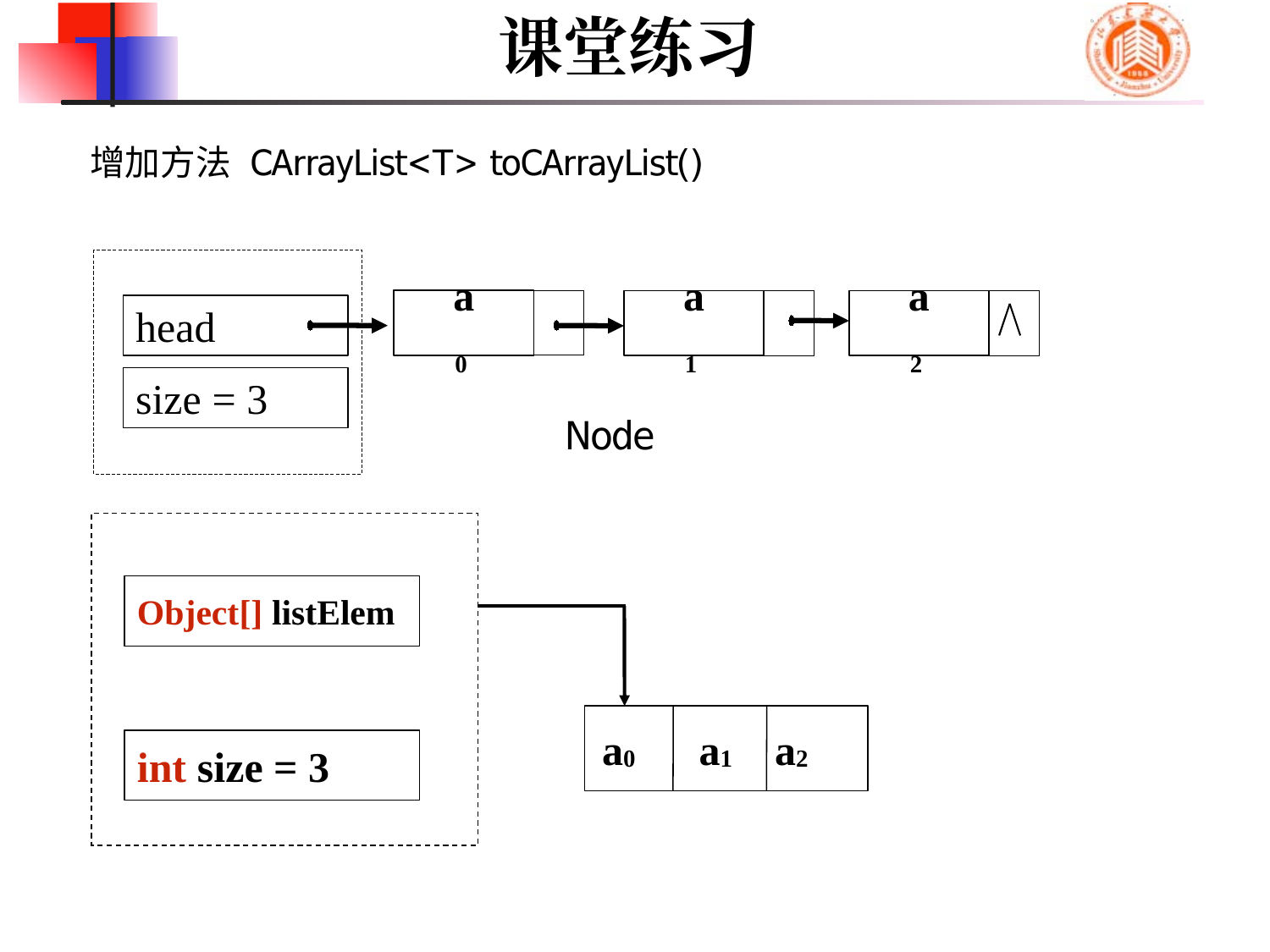

课堂练习
增加方法 CArrayList<T> toCArrayList()

a0

a1

a2

head

size = 3
Node

Object[] listElem

 a0      a1    a2

int size = 3